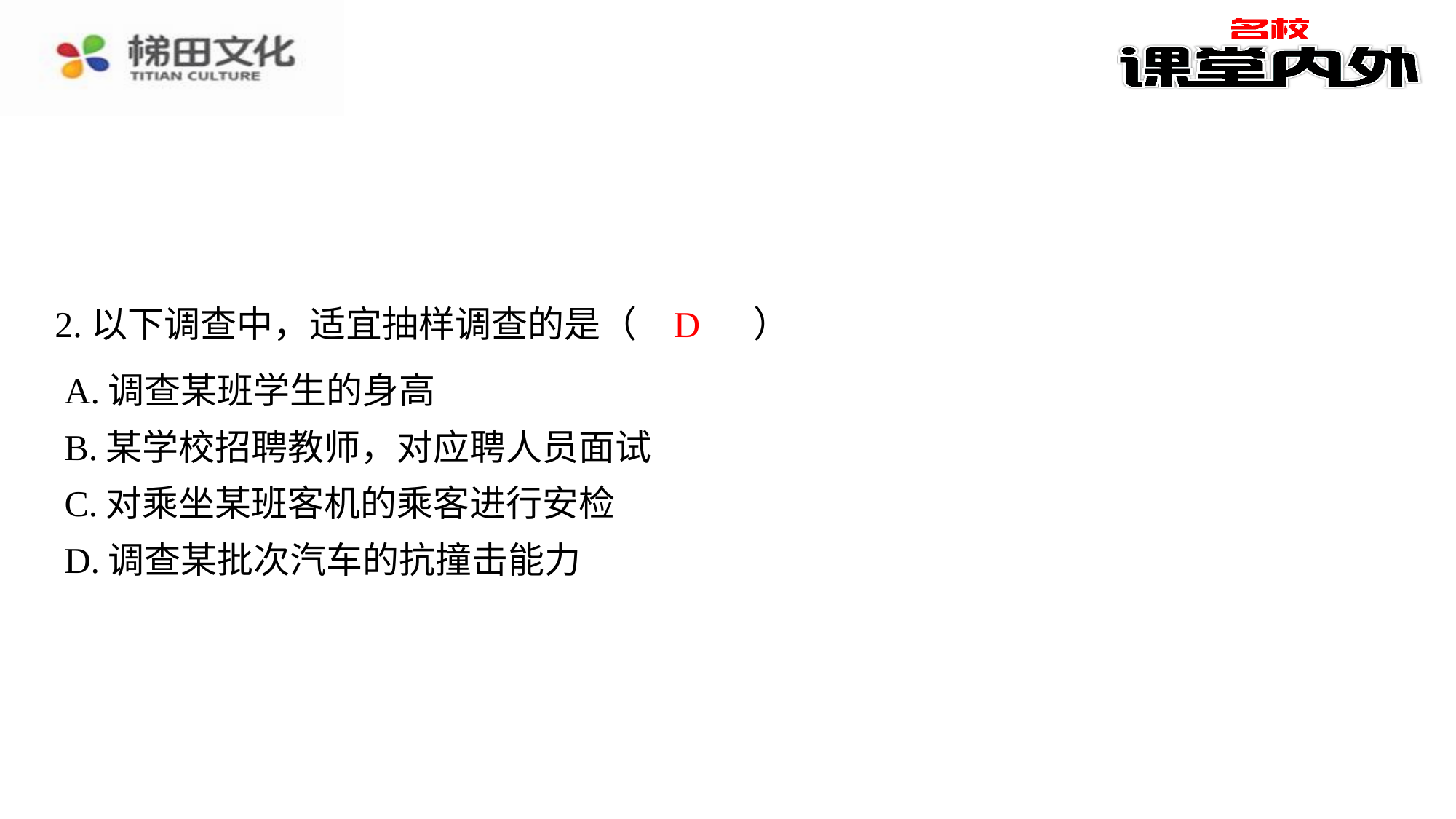

D
2.以下调查中，适宜抽样调查的是（　D　）
| A.调查某班学生的身高 |
| --- |
| B.某学校招聘教师，对应聘人员面试 |
| C.对乘坐某班客机的乘客进行安检 |
| D.调查某批次汽车的抗撞击能力 |